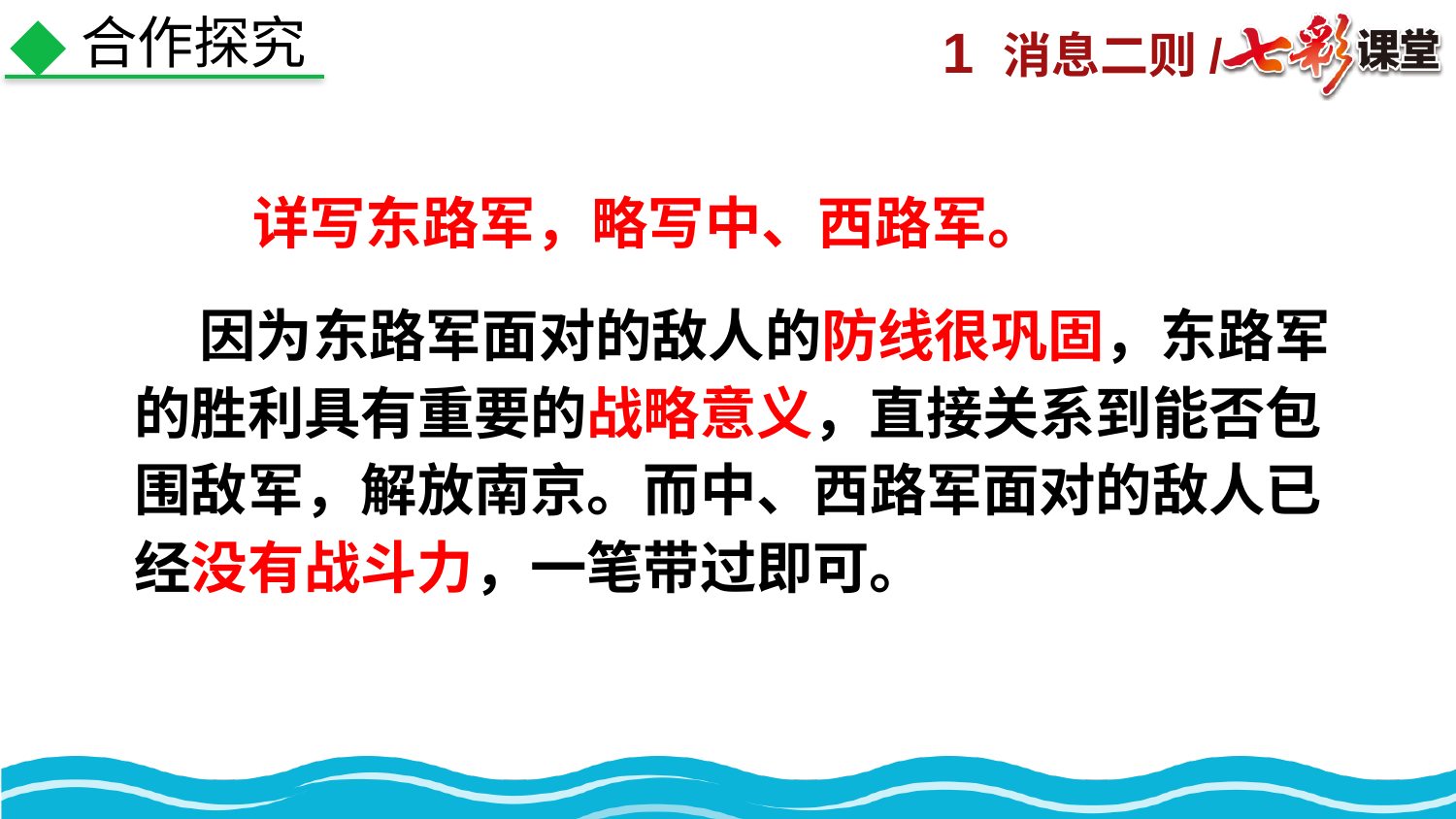

合作探究

详写东路军，略写中、西路军。
    因为东路军面对的敌人的防线很巩固，东路军的胜利具有重要的战略意义，直接关系到能否包围敌军，解放南京。而中、西路军面对的敌人已经没有战斗力，一笔带过即可。